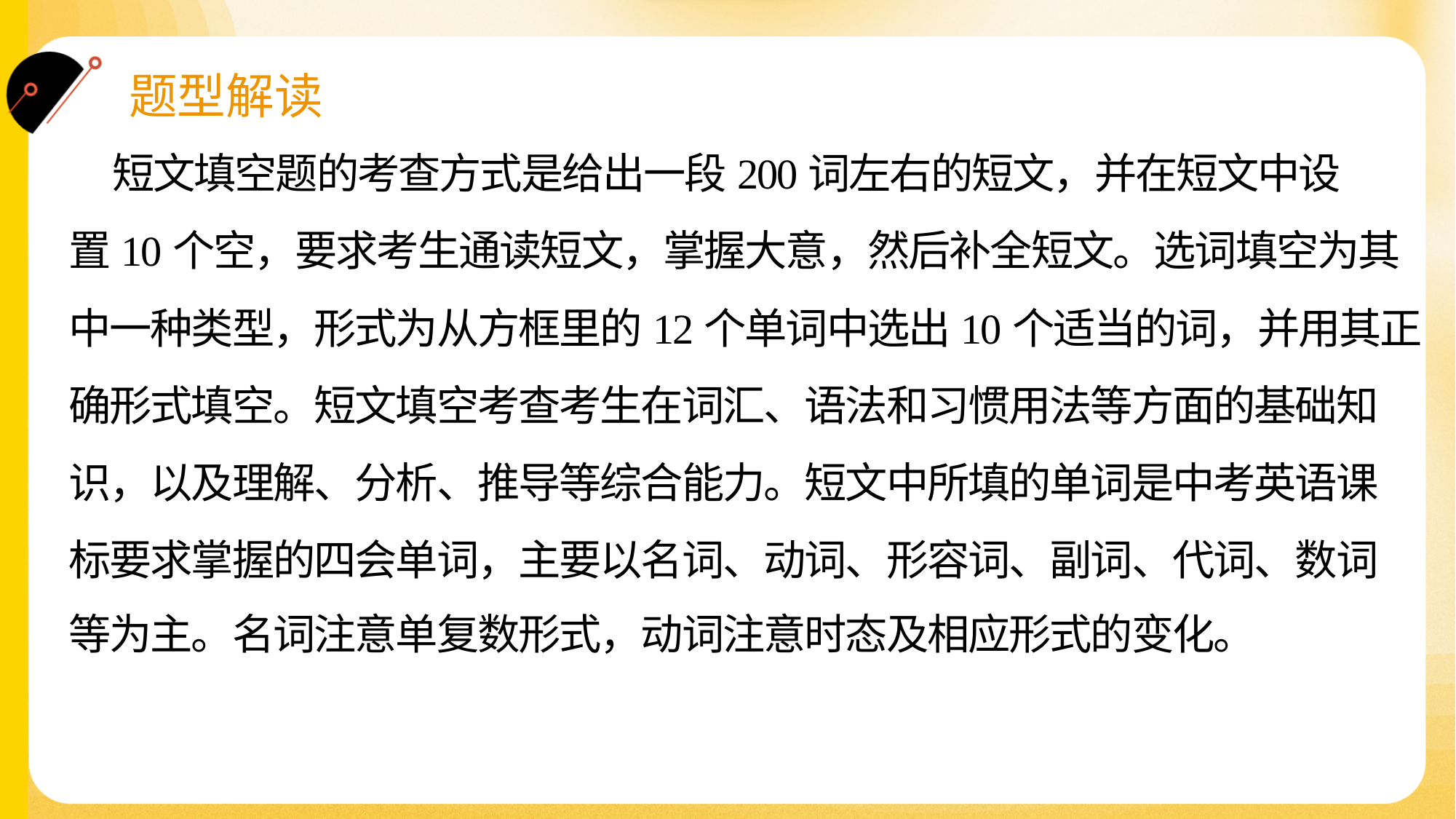

短文填空题的考查方式是给出一段200词左右的短文，并在短文中设
置10个空，要求考生通读短文，掌握大意，然后补全短文。选词填空为其
中一种类型，形式为从方框里的12个单词中选出10个适当的词，并用其正
确形式填空。短文填空考查考生在词汇、语法和习惯用法等方面的基础知
识，以及理解、分析、推导等综合能力。短文中所填的单词是中考英语课
标要求掌握的四会单词，主要以名词、动词、形容词、副词、代词、数词
等为主。名词注意单复数形式，动词注意时态及相应形式的变化。